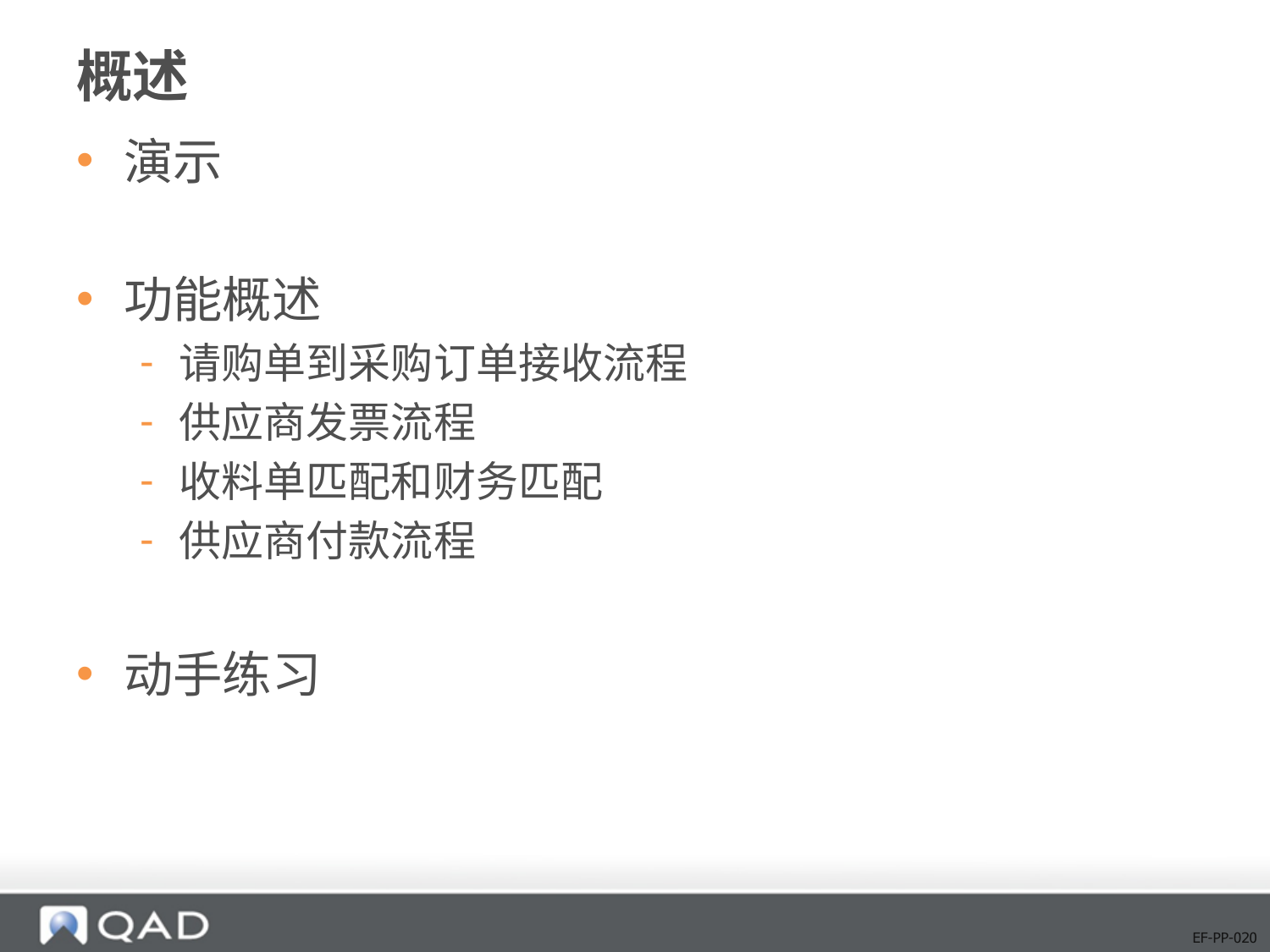

# 概述
演示

功能概述
请购单到采购订单接收流程
供应商发票流程
收料单匹配和财务匹配
供应商付款流程

动手练习

EF-PP-020